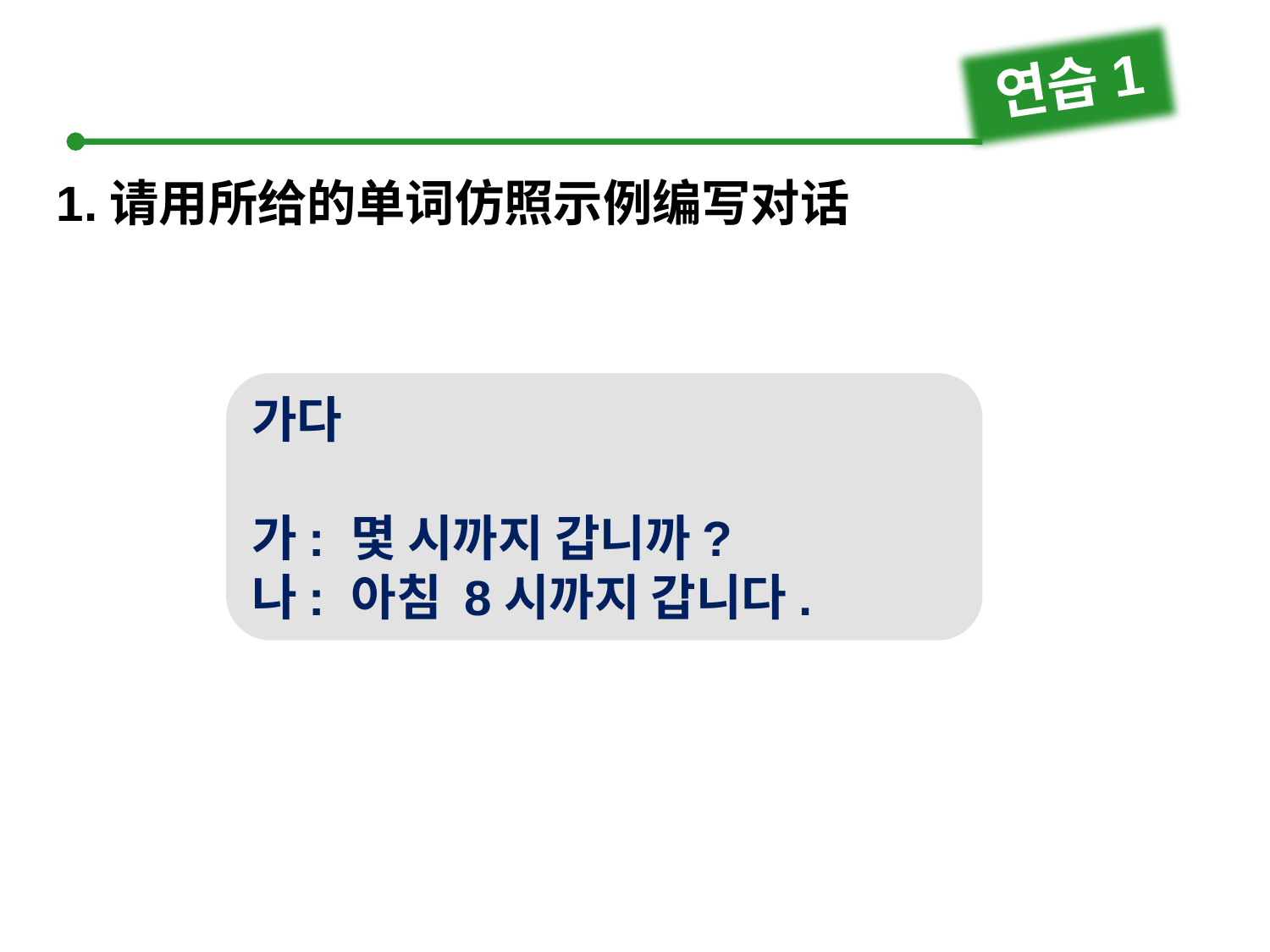

연습1
1.请用所给的单词仿照示例编写对话
가다

가: 몇 시까지 갑니까?
나: 아침 8시까지 갑니다.